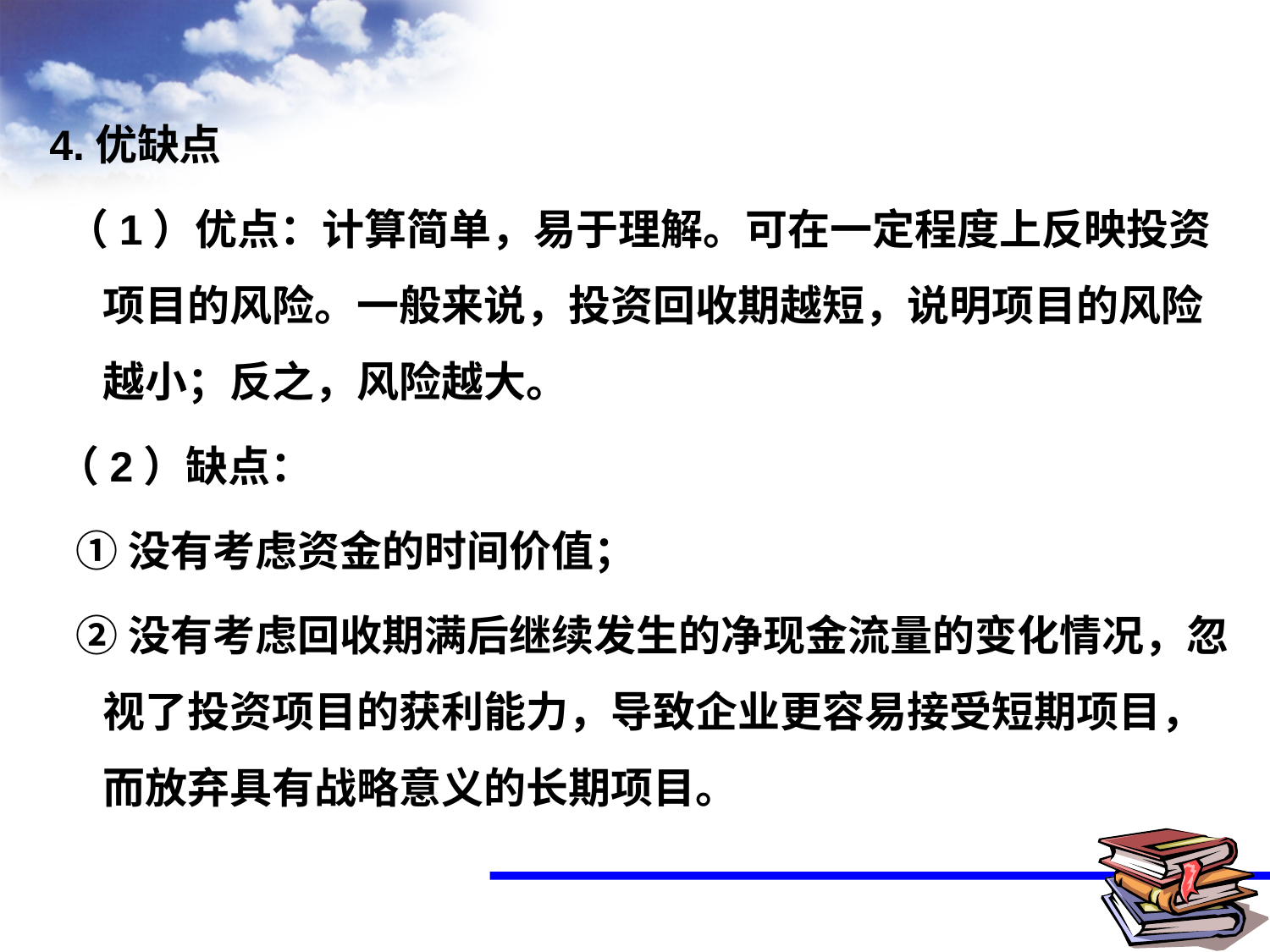

4.优缺点
  （1）优点：计算简单，易于理解。可在一定程度上反映投资项目的风险。一般来说，投资回收期越短，说明项目的风险越小；反之，风险越大。
 （2）缺点：
    ①没有考虑资金的时间价值；
    ②没有考虑回收期满后继续发生的净现金流量的变化情况，忽视了投资项目的获利能力，导致企业更容易接受短期项目，而放弃具有战略意义的长期项目。